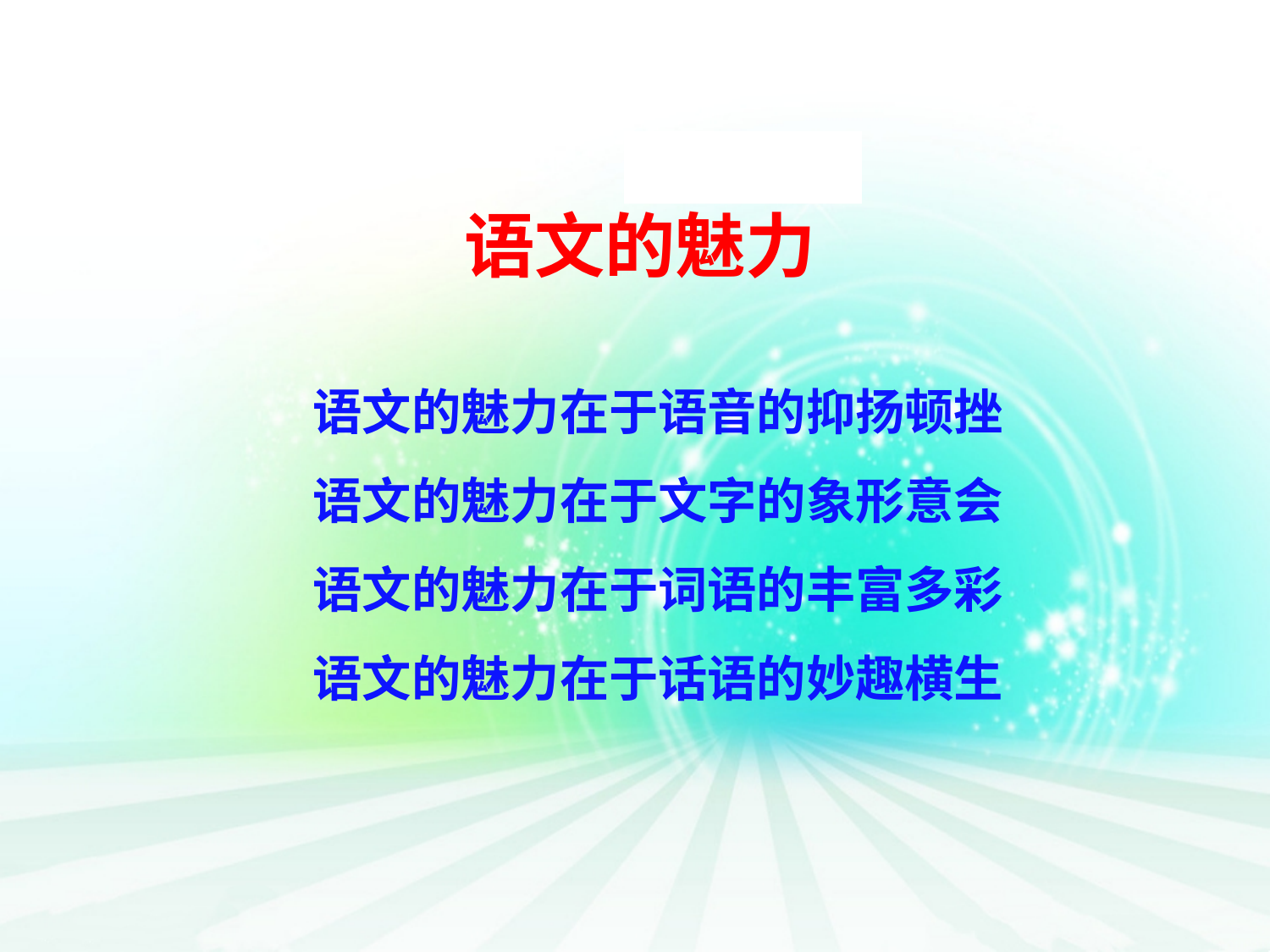

语文的魅力
语文的魅力在于语音的抑扬顿挫
语文的魅力在于文字的象形意会
语文的魅力在于词语的丰富多彩
语文的魅力在于话语的妙趣横生